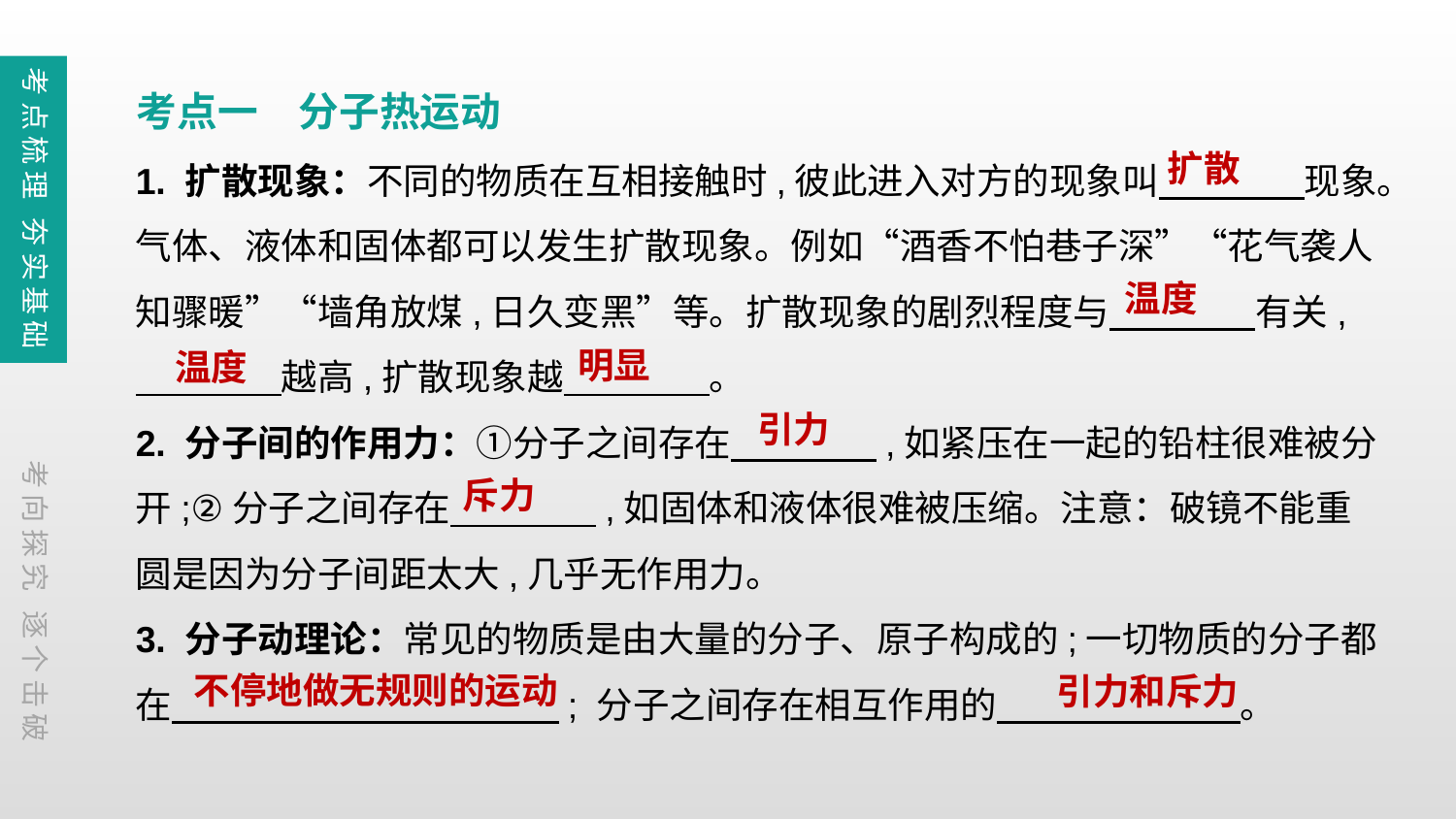

考点梳理 夯实基础
考点一　分子热运动
1. 扩散现象：不同的物质在互相接触时,彼此进入对方的现象叫　　　　现象。气体、液体和固体都可以发生扩散现象。例如“酒香不怕巷子深”“花气袭人知骤暖”“墙角放煤,日久变黑”等。扩散现象的剧烈程度与　　　　有关,
　　　　越高,扩散现象越　　　　。
2. 分子间的作用力：①分子之间存在　　　　,如紧压在一起的铅柱很难被分开;②分子之间存在　　　　,如固体和液体很难被压缩。注意：破镜不能重圆是因为分子间距太大,几乎无作用力。
3. 分子动理论：常见的物质是由大量的分子、原子构成的;一切物质的分子都在　　　　　                　　; 分子之间存在相互作用的　　   　　　　。
扩散
温度
明显
温度
引力
考向探究 逐个击破
斥力
不停地做无规则的运动
引力和斥力